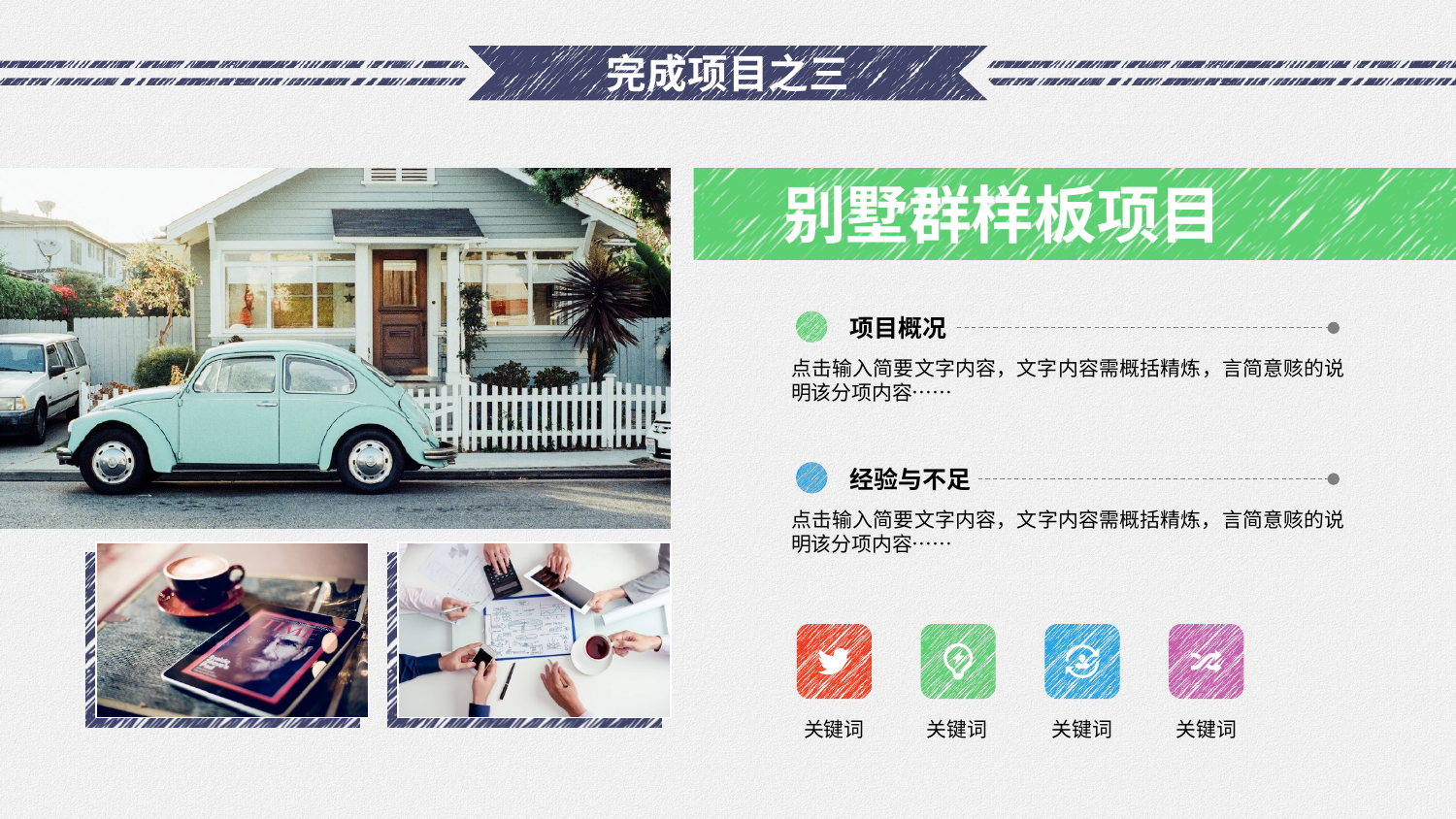

# 完成项目之三

别墅群样板项目

项目概况
点击输入简要文字内容，文字内容需概括精炼，言简意赅的说明该分项内容……

经验与不足
点击输入简要文字内容，文字内容需概括精炼，言简意赅的说明该分项内容……

关键词
关键词
关键词
关键词